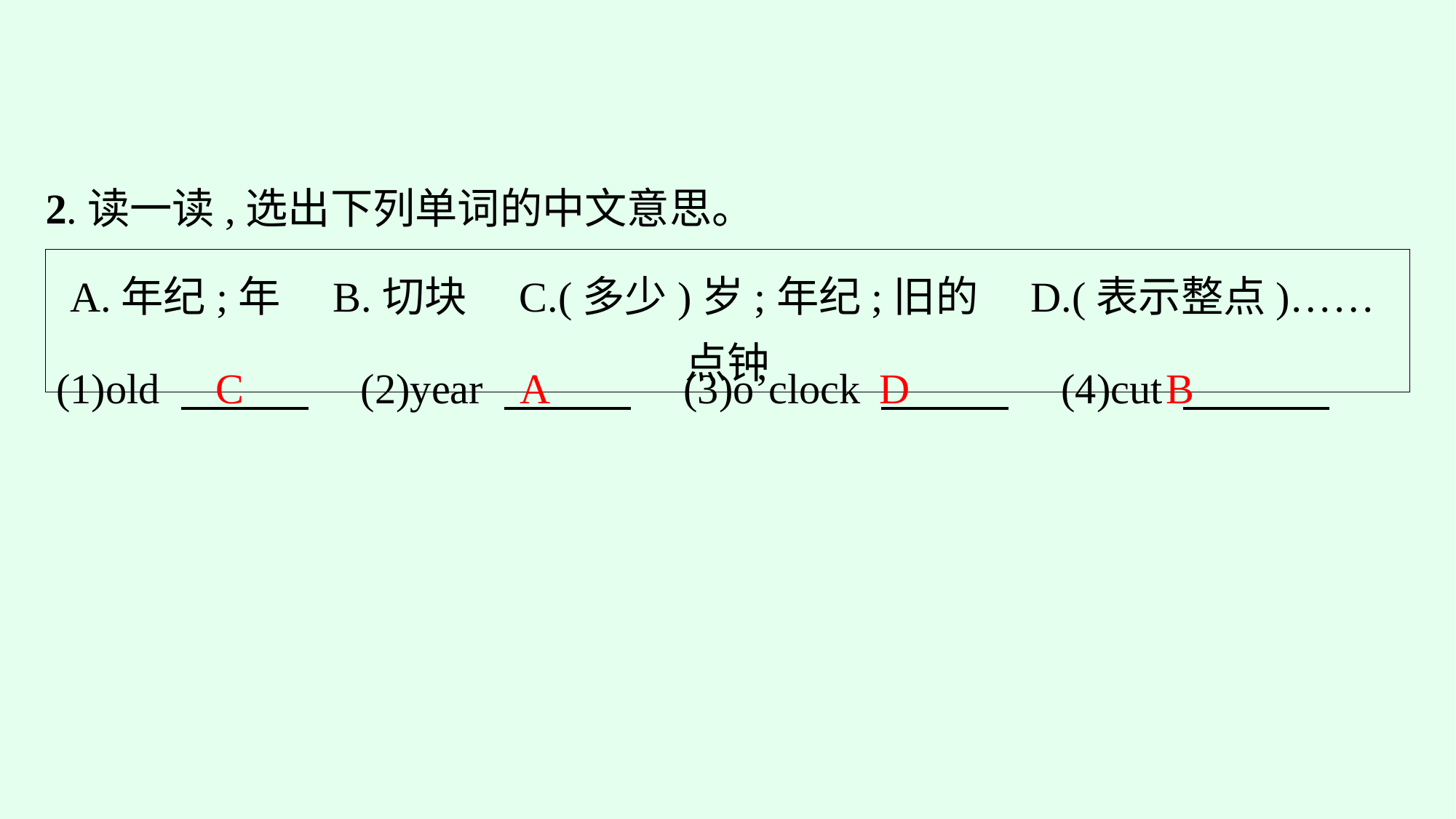

2.读一读,选出下列单词的中文意思。
A.年纪;年　B.切块　C.(多少)岁;年纪;旧的　D.(表示整点)……点钟
(1)old 　　　　(2)year 　　　　(3)o’clock 　　　　(4)cut
C
A
D
B